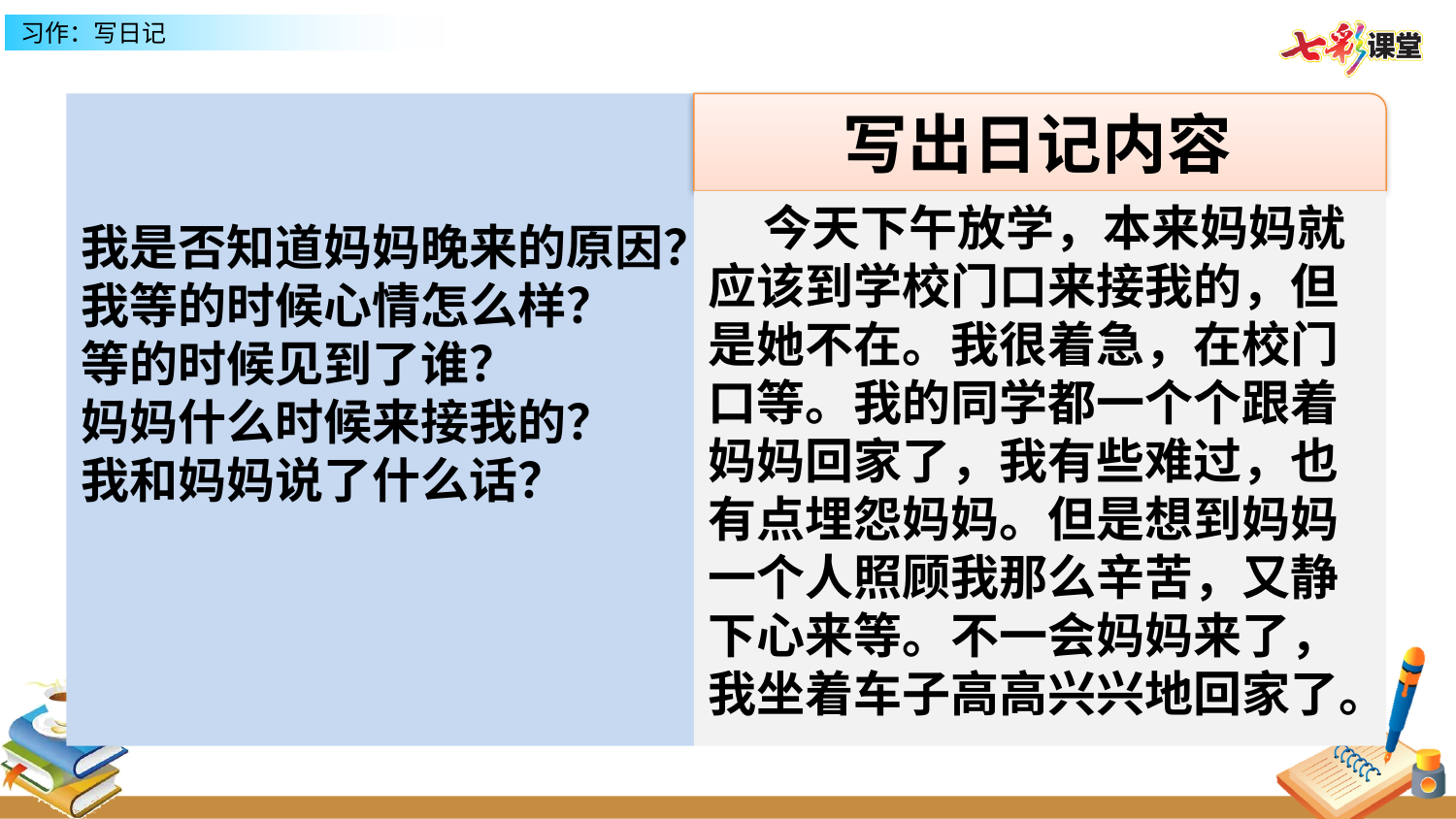

我是否知道妈妈晚来的原因？
我等的时候心情怎么样？
等的时候见到了谁？
妈妈什么时候来接我的？
我和妈妈说了什么话？

写出日记内容
    今天下午放学，本来妈妈就应该到学校门口来接我的，但是她不在。我很着急，在校门口等。我的同学都一个个跟着妈妈回家了，我有些难过，也有点埋怨妈妈。但是想到妈妈一个人照顾我那么辛苦，又静下心来等。不一会妈妈来了，我坐着车子高高兴兴地回家了。